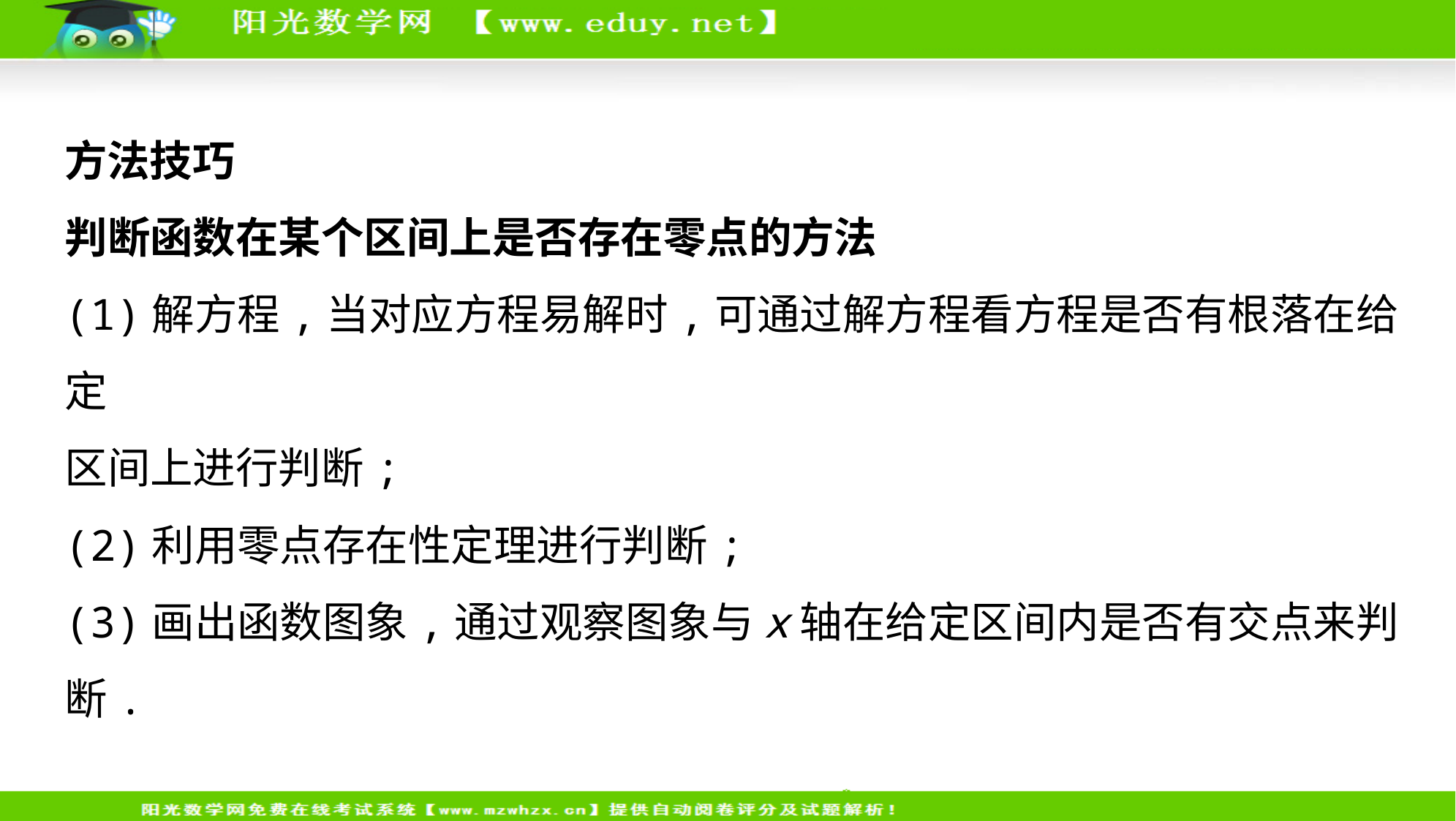

方法技巧
判断函数在某个区间上是否存在零点的方法
(1)解方程,当对应方程易解时,可通过解方程看方程是否有根落在给定
区间上进行判断;
(2)利用零点存在性定理进行判断;
(3)画出函数图象,通过观察图象与x轴在给定区间内是否有交点来判断.